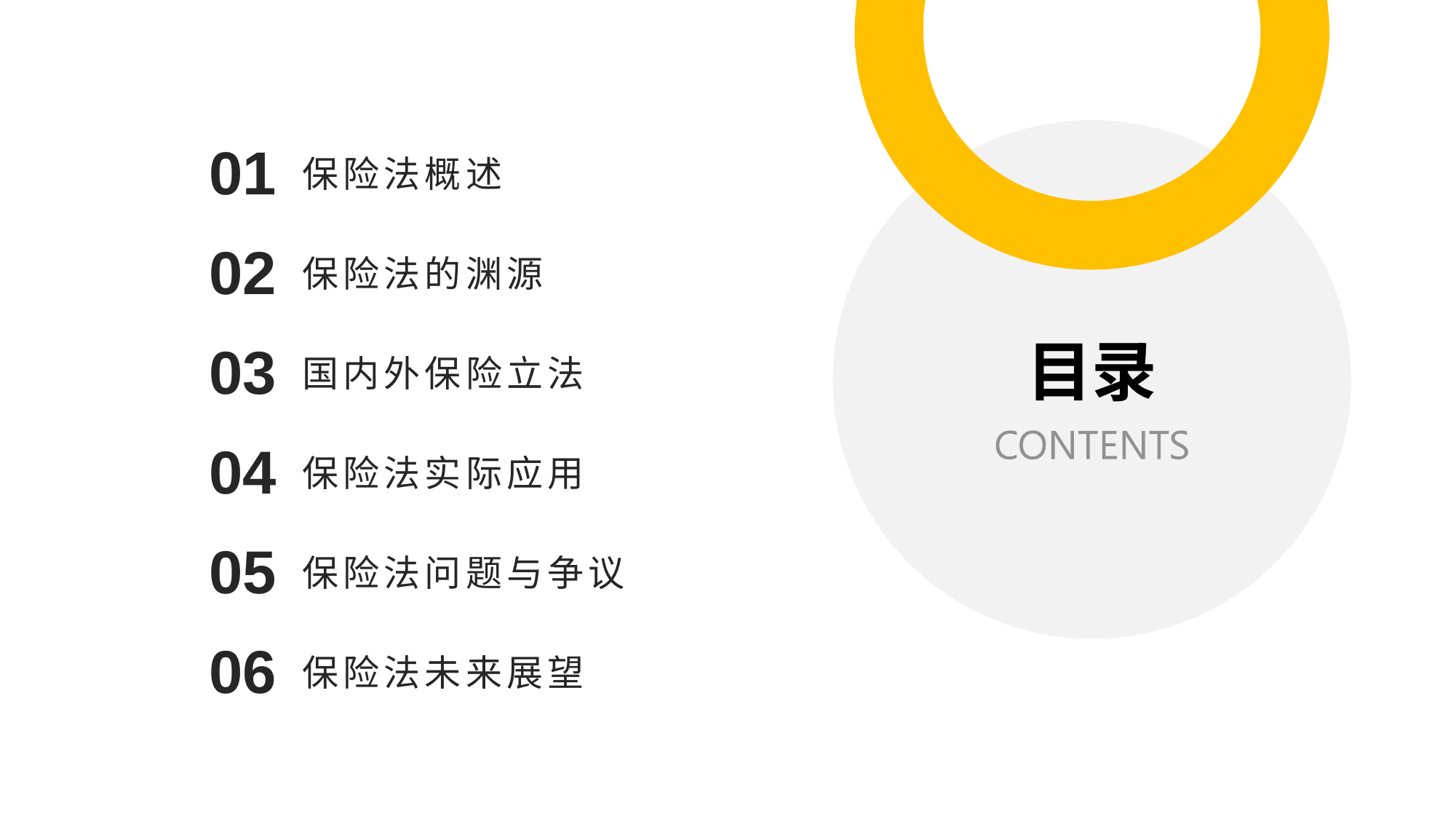

01
保险法概述
02
保险法的渊源
# 目录
03
国内外保险立法
04
保险法实际应用
05
保险法问题与争议
06
保险法未来展望